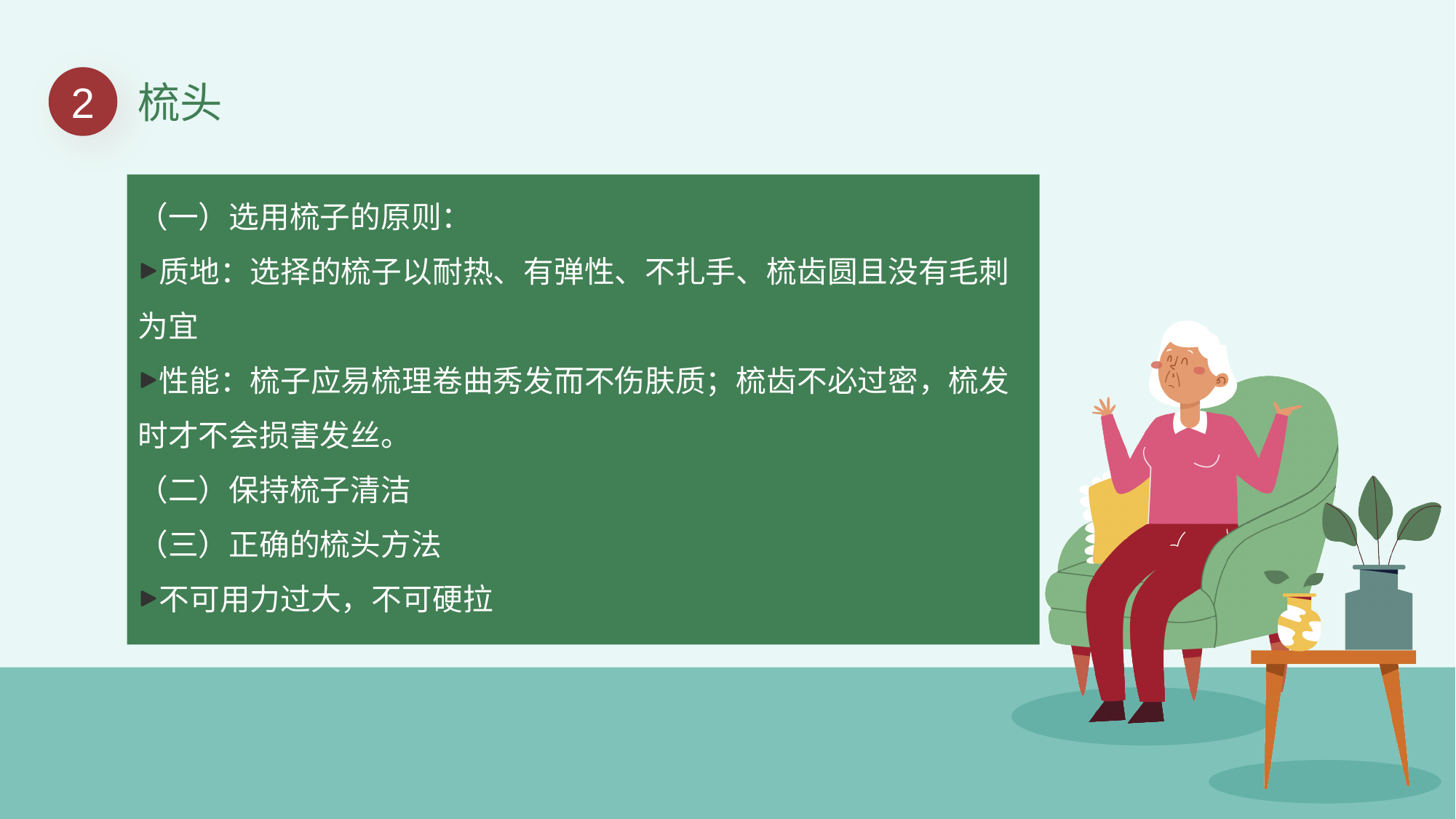

2
梳头
（一）选用梳子的原则：
质地：选择的梳子以耐热、有弹性、不扎手、梳齿圆且没有毛刺为宜
性能：梳子应易梳理卷曲秀发而不伤肤质；梳齿不必过密，梳发时才不会损害发丝。
（二）保持梳子清洁
（三）正确的梳头方法
不可用力过大，不可硬拉